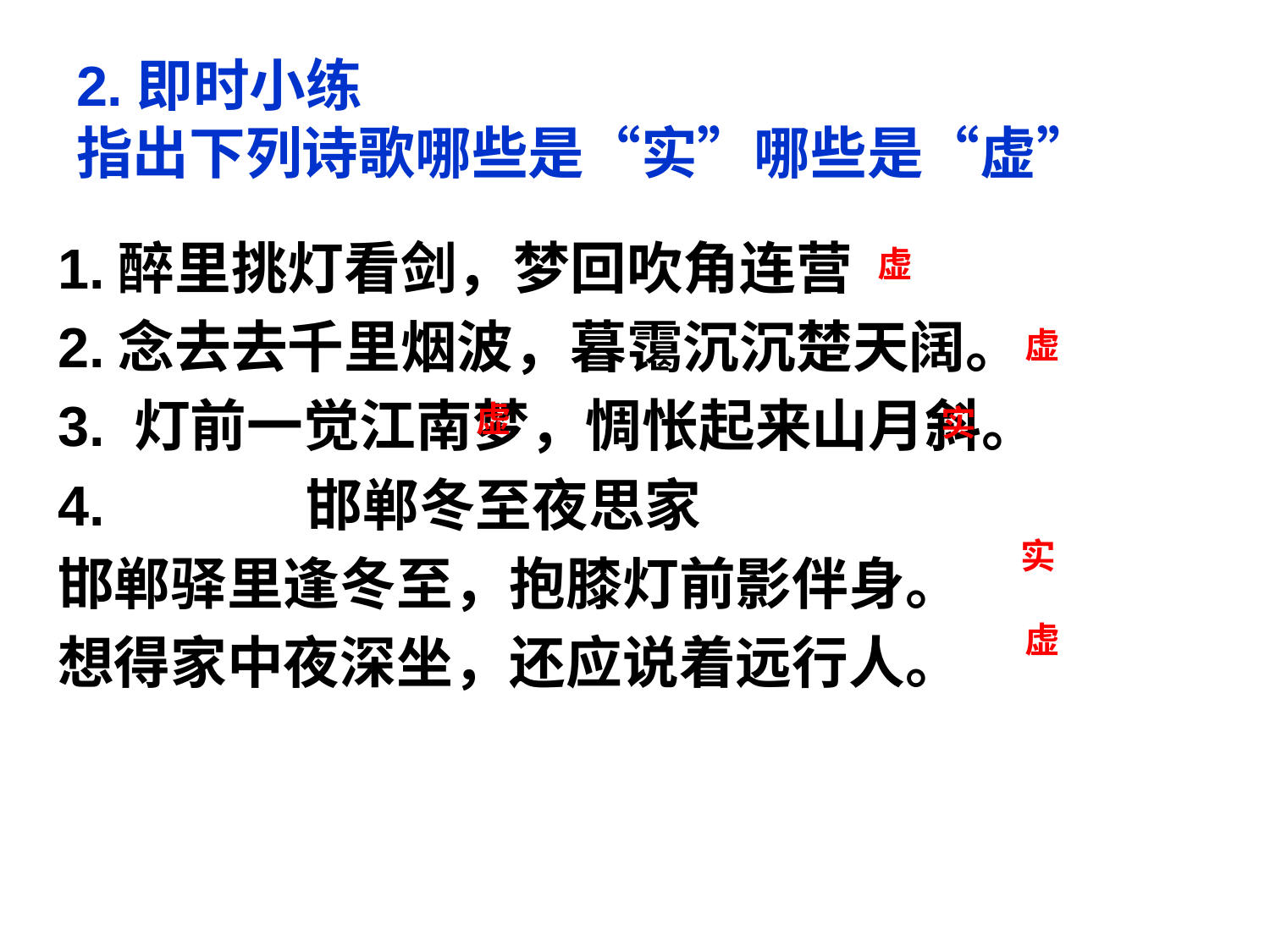

# 2.即时小练 指出下列诗歌哪些是“实”哪些是“虚”
1.醉里挑灯看剑，梦回吹角连营
2.念去去千里烟波，暮霭沉沉楚天阔。
3. 灯前一觉江南梦，惆怅起来山月斜。
4.            邯郸冬至夜思家
邯郸驿里逢冬至，抱膝灯前影伴身。
想得家中夜深坐，还应说着远行人。
虚
虚
虚
实
实
虚